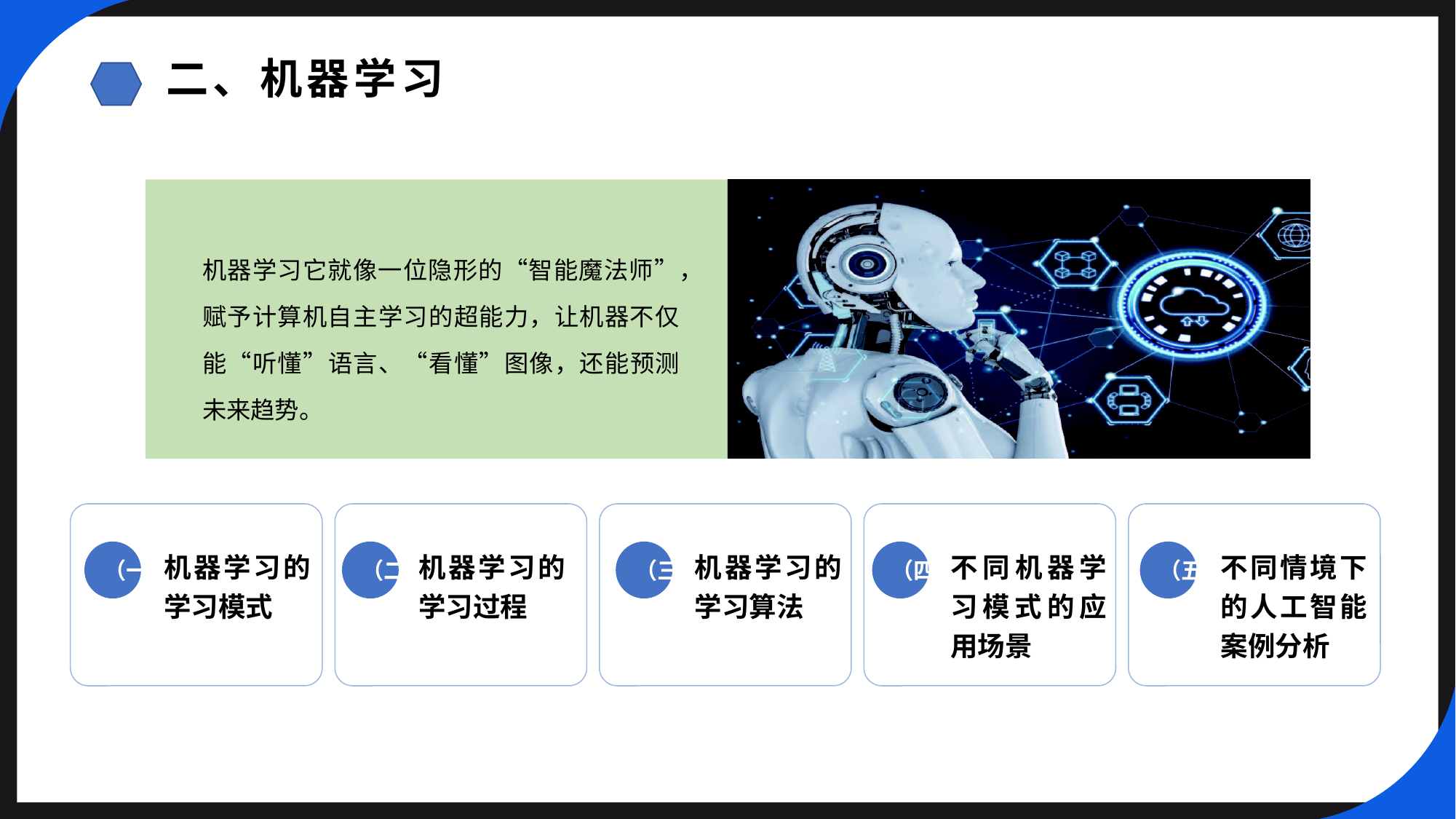

二、机器学习

机器学习它就像一位隐形的“智能魔法师”，赋予计算机自主学习的超能力，让机器不仅能“听懂”语言、“看懂”图像，还能预测未来趋势。

不同机器学习模式的应用场景
（一）
机器学习的学习模式
（二）
机器学习的学习过程
（三）
机器学习的学习算法
（四）
（五）
不同情境下的人工智能案例分析